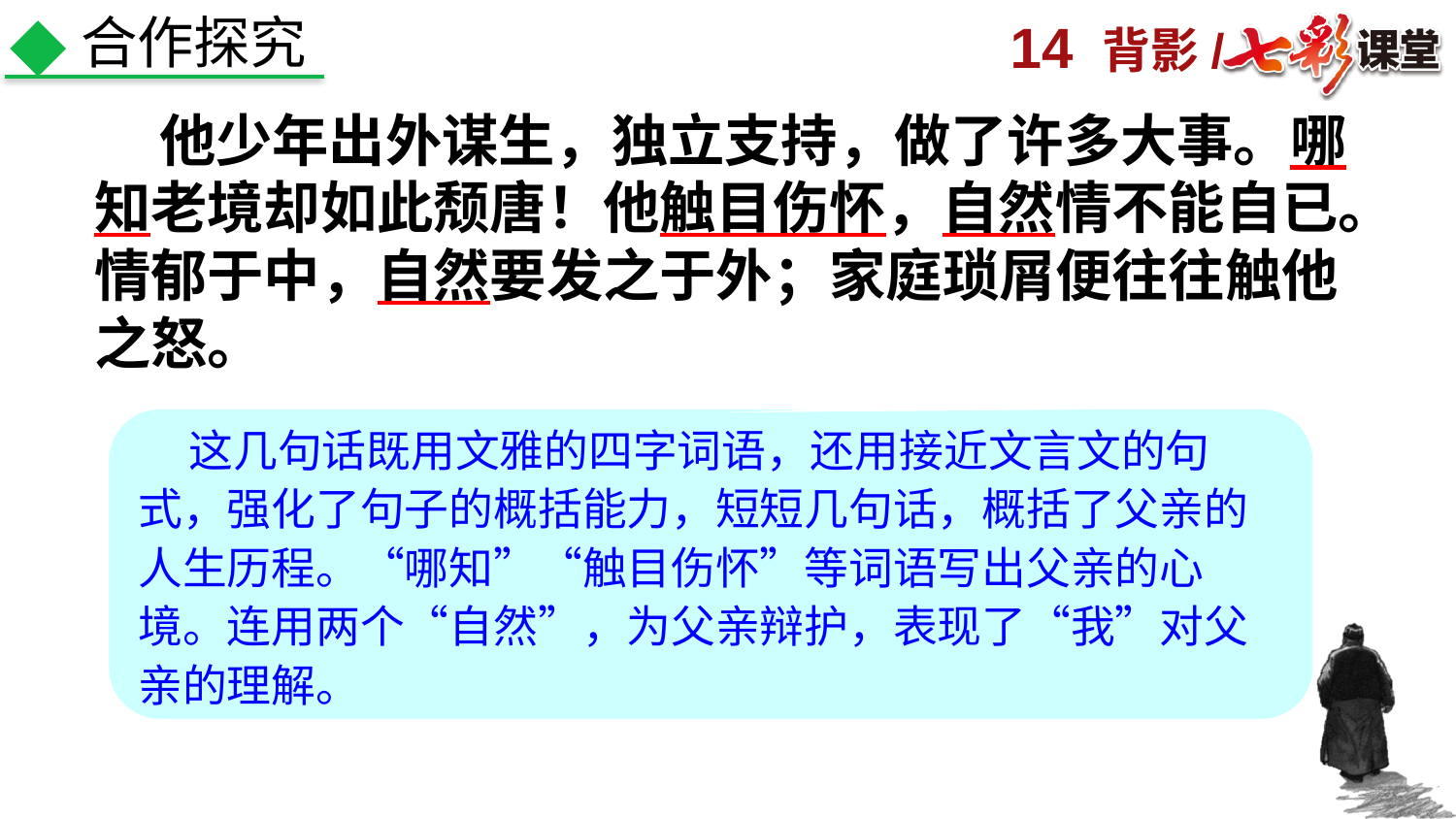

合作探究

    他少年出外谋生，独立支持，做了许多大事。哪知老境却如此颓唐！他触目伤怀，自然情不能自已。情郁于中，自然要发之于外；家庭琐屑便往往触他之怒。
    这几句话既用文雅的四字词语，还用接近文言文的句式，强化了句子的概括能力，短短几句话，概括了父亲的人生历程。“哪知”“触目伤怀”等词语写出父亲的心境。连用两个“自然”，为父亲辩护，表现了“我”对父亲的理解。